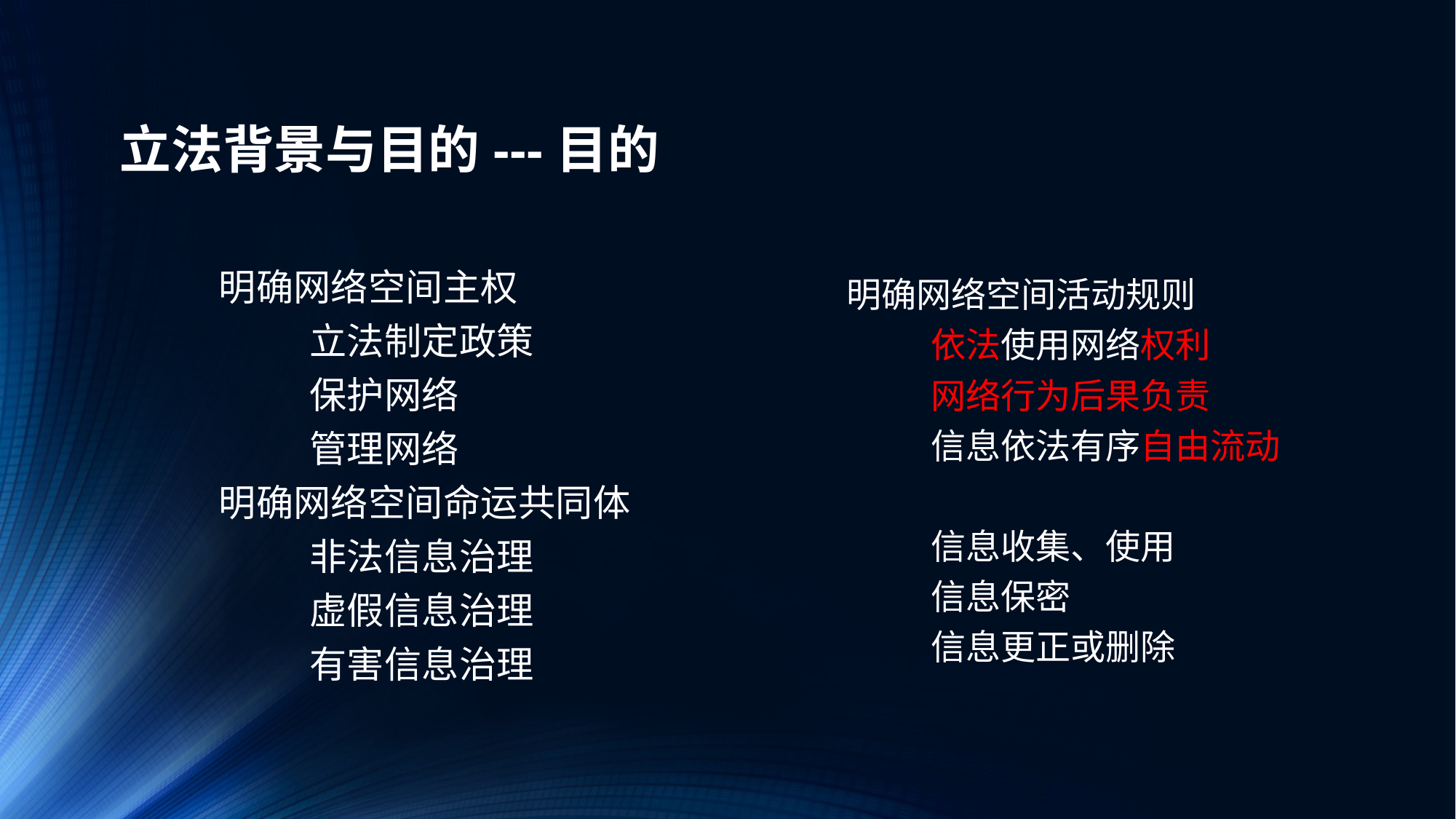

# 立法背景与目的---目的
明确网络空间主权
          立法制定政策
          保护网络
          管理网络
明确网络空间命运共同体
          非法信息治理
          虚假信息治理
          有害信息治理
明确网络空间活动规则
          依法使用网络权利
          网络行为后果负责
          信息依法有序自由流动
          信息收集、使用
          信息保密
          信息更正或删除